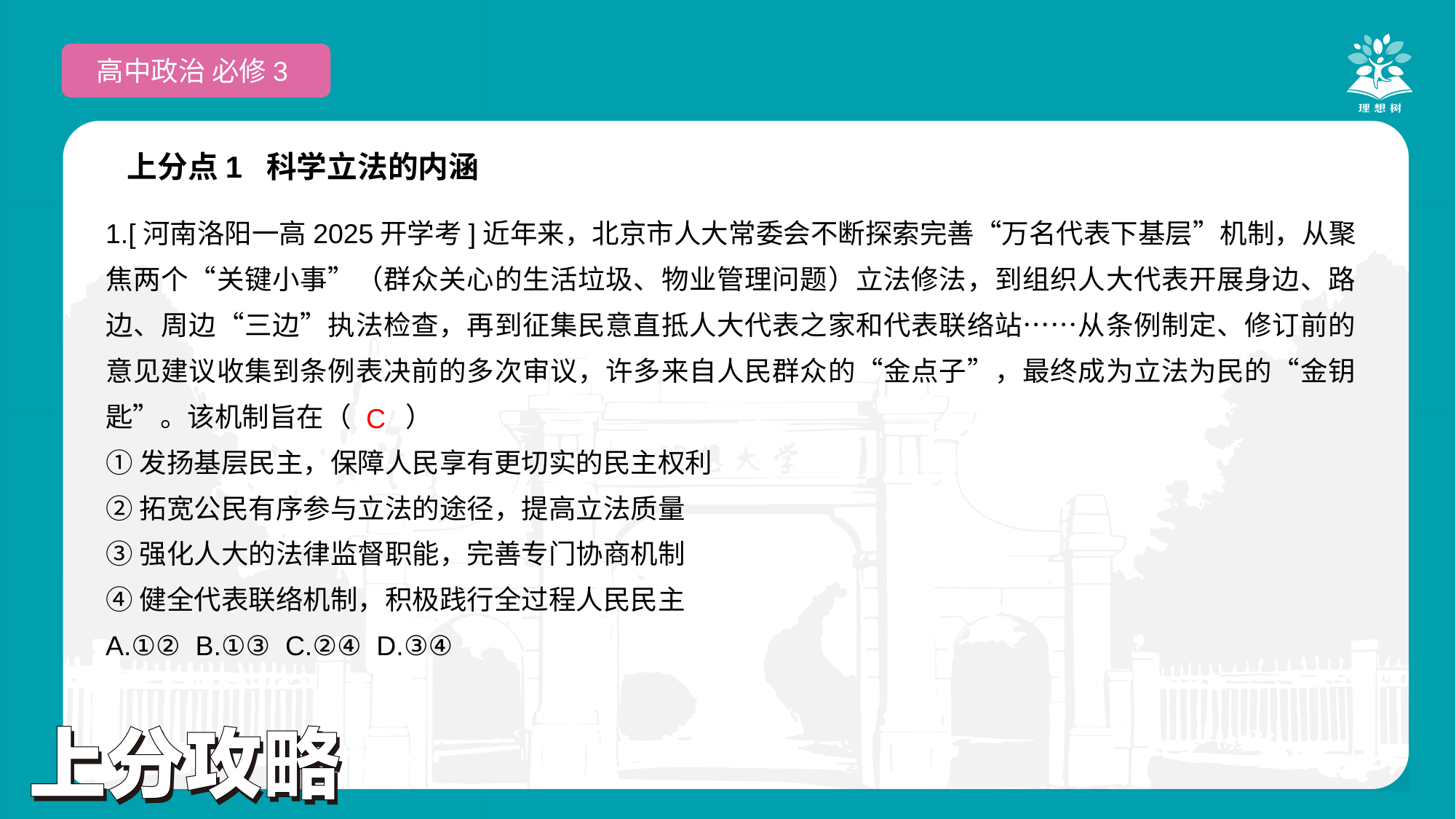

高中政治 必修3
上分点1  科学立法的内涵
1.[河南洛阳一高2025开学考]近年来，北京市人大常委会不断探索完善“万名代表下基层”机制，从聚焦两个“关键小事”（群众关心的生活垃圾、物业管理问题）立法修法，到组织人大代表开展身边、路边、周边“三边”执法检查，再到征集民意直抵人大代表之家和代表联络站……从条例制定、修订前的意见建议收集到条例表决前的多次审议，许多来自人民群众的“金点子”，最终成为立法为民的“金钥匙”。该机制旨在（　　）
①发扬基层民主，保障人民享有更切实的民主权利
②拓宽公民有序参与立法的途径，提高立法质量
③强化人大的法律监督职能，完善专门协商机制
④健全代表联络机制，积极践行全过程人民民主
A.①②  B.①③  C.②④  D.③④
 C